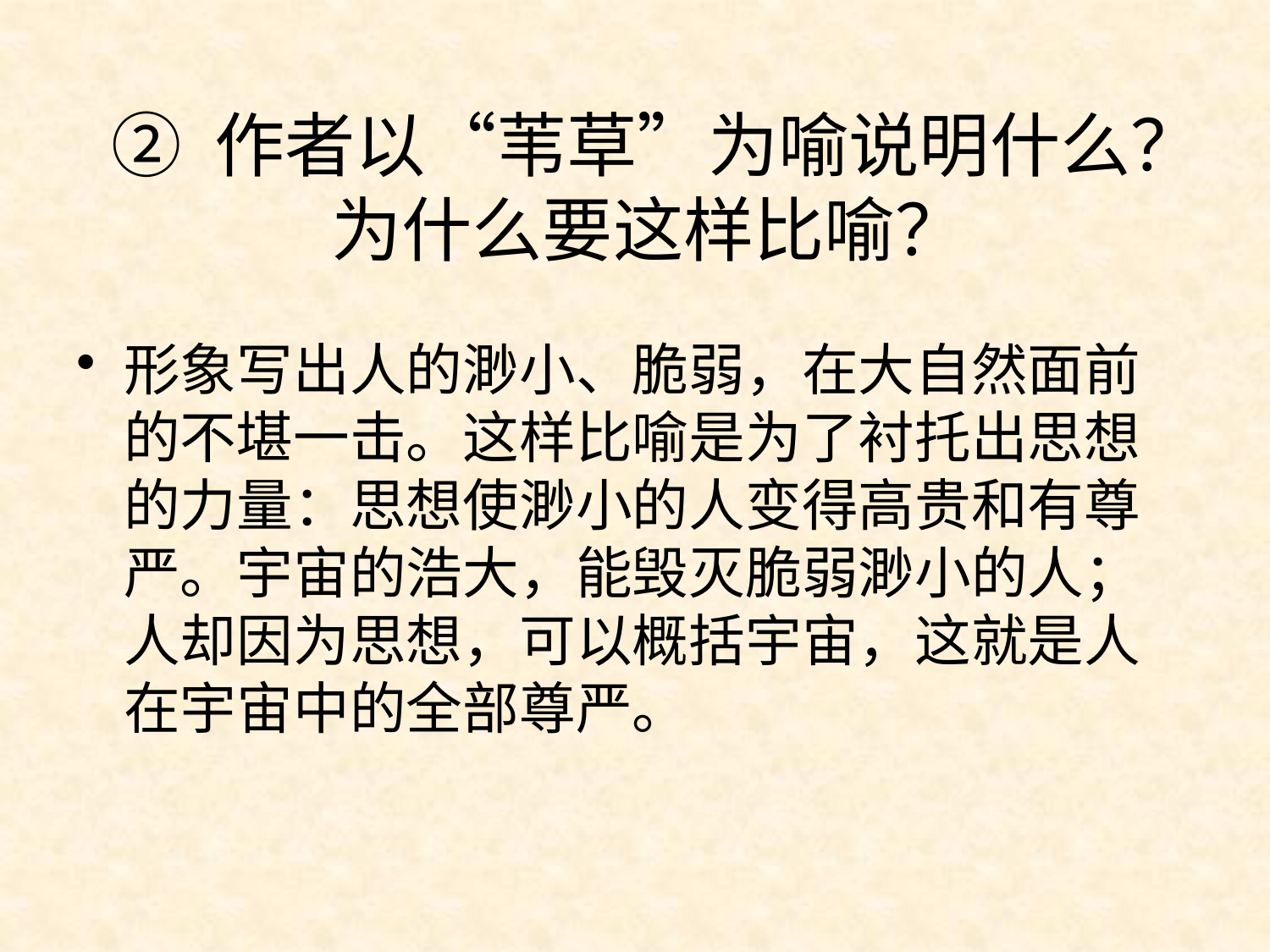

# ② 作者以“苇草”为喻说明什么？为什么要这样比喻？
形象写出人的渺小、脆弱，在大自然面前的不堪一击。这样比喻是为了衬托出思想的力量：思想使渺小的人变得高贵和有尊严。宇宙的浩大，能毁灭脆弱渺小的人；人却因为思想，可以概括宇宙，这就是人在宇宙中的全部尊严。